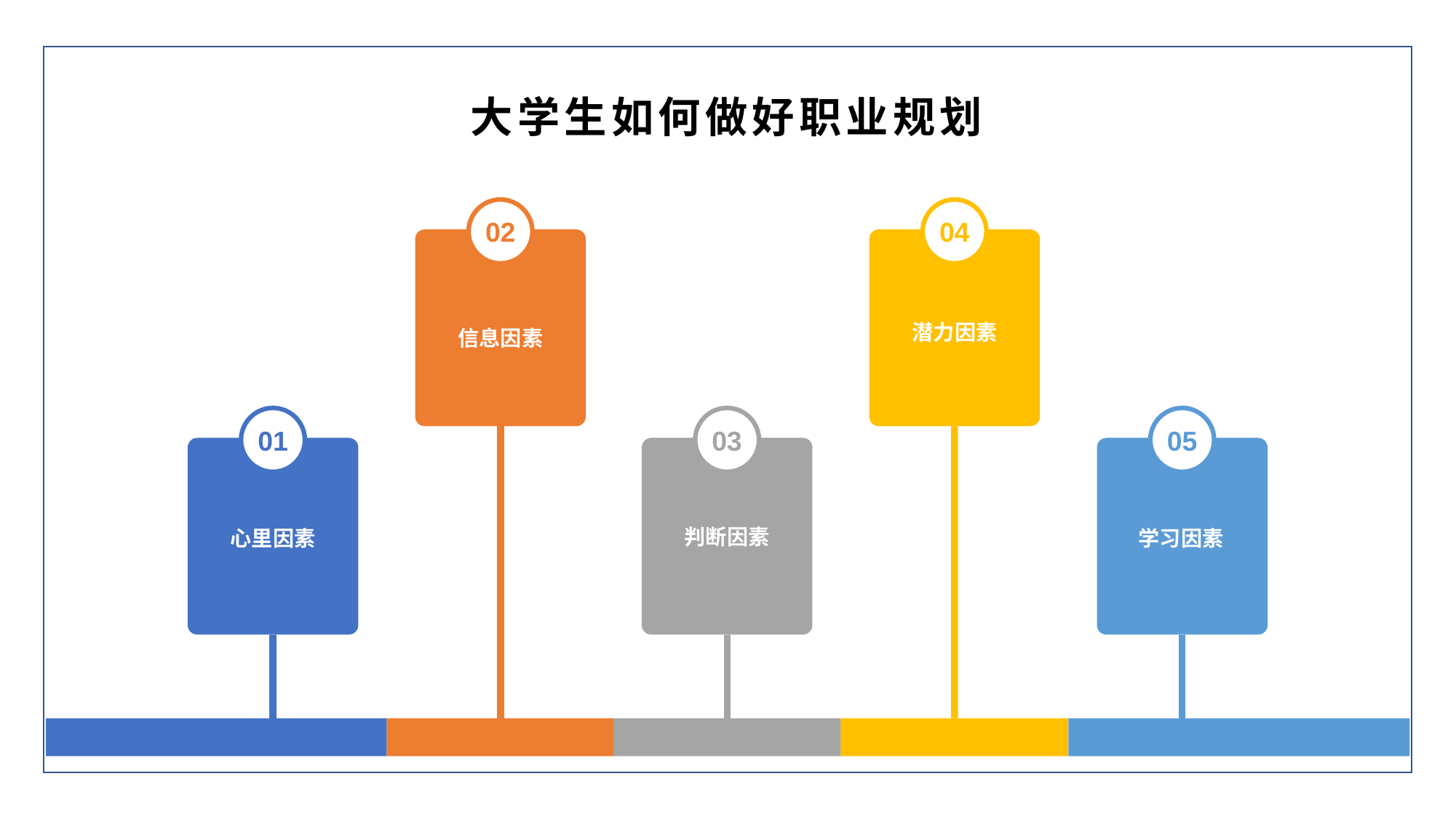

大学生如何做好职业规划
02
04

潜力因素
信息因素
01
03
05

判断因素
心里因素
学习因素